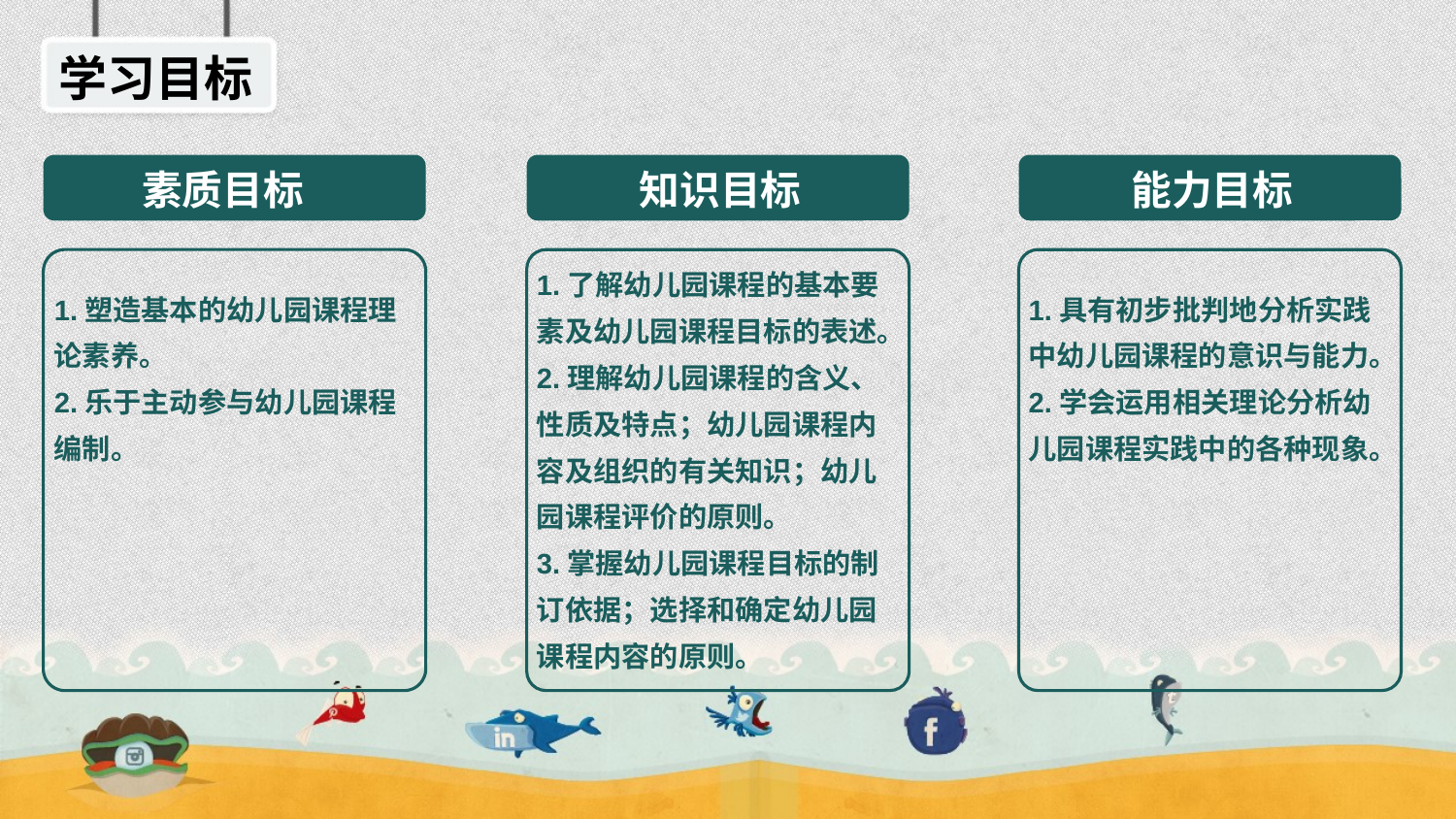

学习目标

素质目标
知识目标
能力目标
1.了解幼儿园课程的基本要素及幼儿园课程目标的表述。
2.理解幼儿园课程的含义、性质及特点；幼儿园课程内容及组织的有关知识；幼儿园课程评价的原则。
3.掌握幼儿园课程目标的制订依据；选择和确定幼儿园课程内容的原则。

1.塑造基本的幼儿园课程理论素养。
2.乐于主动参与幼儿园课程编制。
1.具有初步批判地分析实践中幼儿园课程的意识与能力。
2.学会运用相关理论分析幼儿园课程实践中的各种现象。